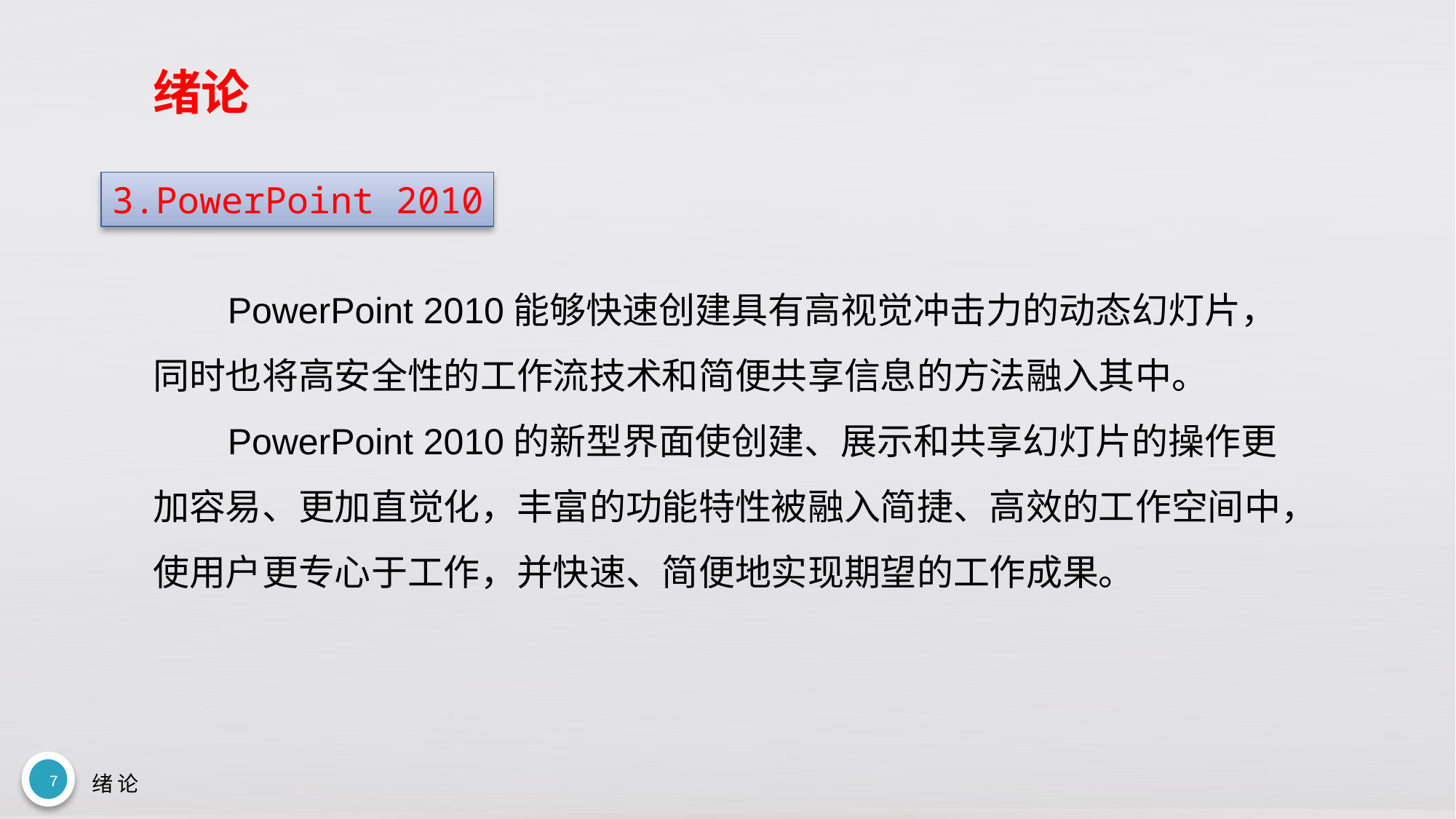

# 绪论
3.PowerPoint 2010
PowerPoint 2010能够快速创建具有高视觉冲击力的动态幻灯片，同时也将高安全性的工作流技术和简便共享信息的方法融入其中。
PowerPoint 2010的新型界面使创建、展示和共享幻灯片的操作更加容易、更加直觉化，丰富的功能特性被融入简捷、高效的工作空间中，使用户更专心于工作，并快速、简便地实现期望的工作成果。
7